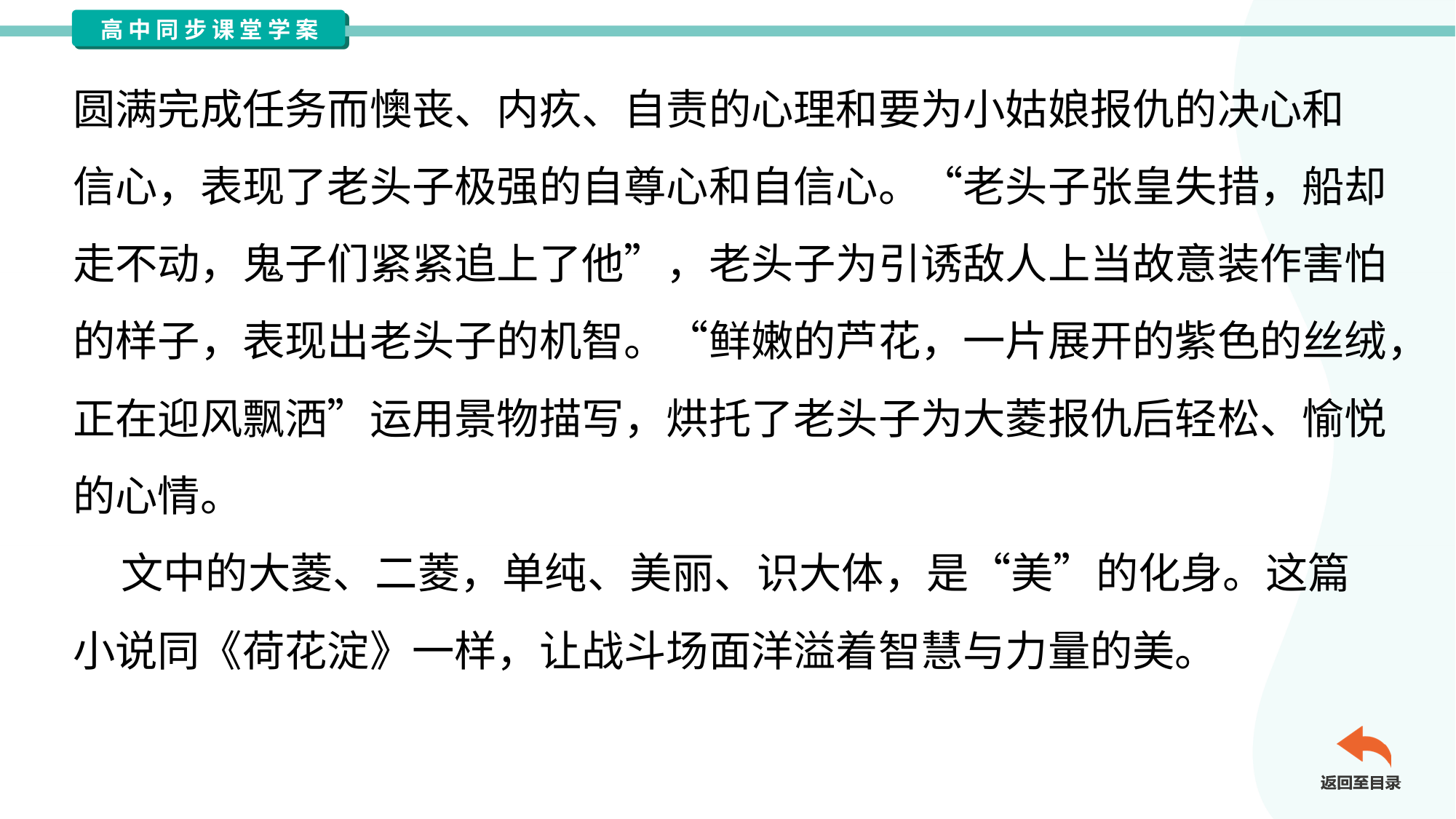

圆满完成任务而懊丧、内疚、自责的心理和要为小姑娘报仇的决心和
信心，表现了老头子极强的自尊心和自信心。“老头子张皇失措，船却
走不动，鬼子们紧紧追上了他”，老头子为引诱敌人上当故意装作害怕
的样子，表现出老头子的机智。“鲜嫩的芦花，一片展开的紫色的丝绒，
正在迎风飘洒”运用景物描写，烘托了老头子为大菱报仇后轻松、愉悦
的心情。
    文中的大菱、二菱，单纯、美丽、识大体，是“美”的化身。这篇
小说同《荷花淀》一样，让战斗场面洋溢着智慧与力量的美。